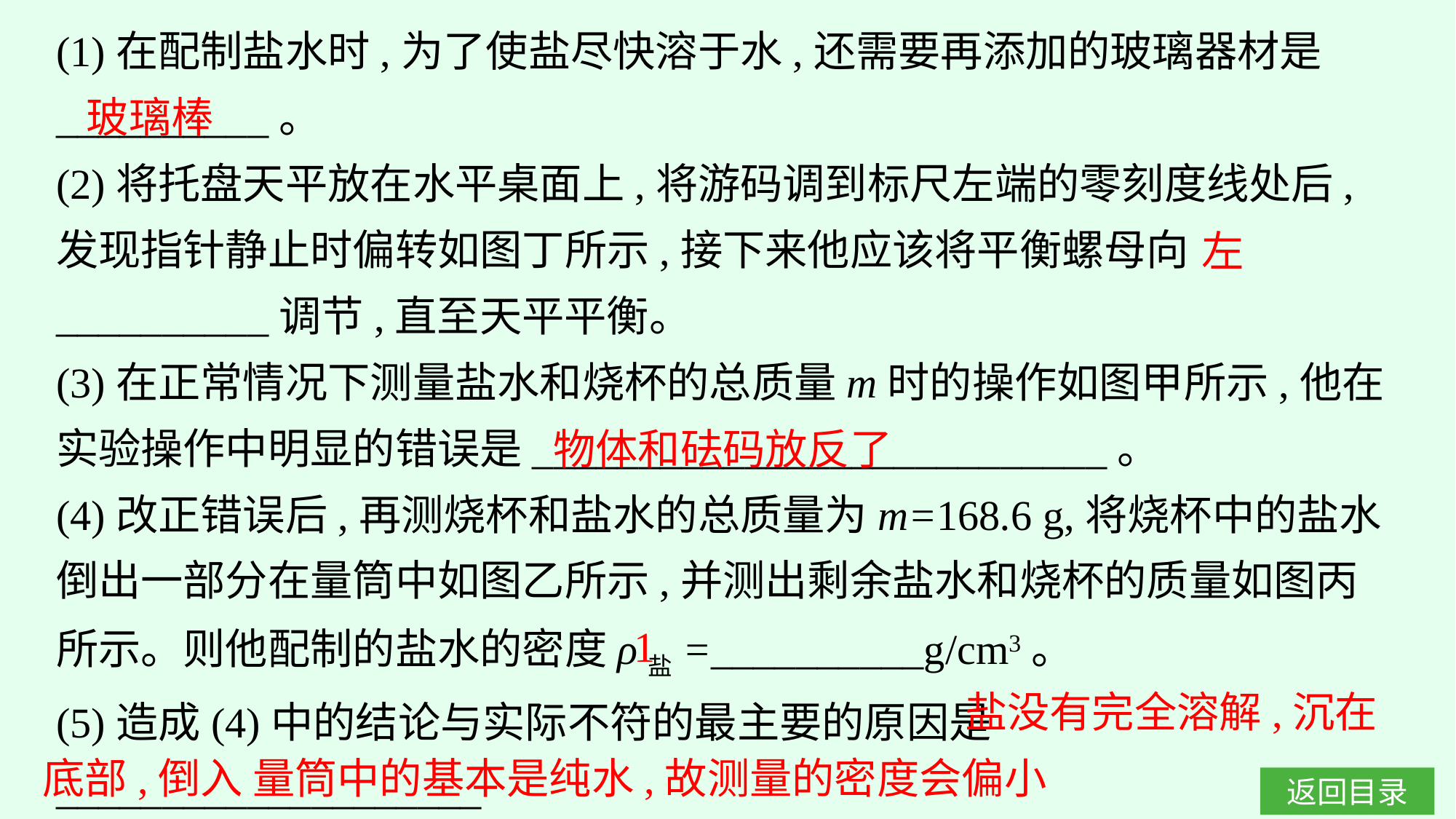

(1)在配制盐水时,为了使盐尽快溶于水,还需要再添加的玻璃器材是__________。
(2)将托盘天平放在水平桌面上,将游码调到标尺左端的零刻度线处后,发现指针静止时偏转如图丁所示,接下来他应该将平衡螺母向__________调节,直至天平平衡。
(3)在正常情况下测量盐水和烧杯的总质量m时的操作如图甲所示,他在实验操作中明显的错误是___________________________。
(4)改正错误后,再测烧杯和盐水的总质量为m=168.6 g,将烧杯中的盐水倒出一部分在量筒中如图乙所示,并测出剩余盐水和烧杯的质量如图丙所示。则他配制的盐水的密度ρ盐=__________g/cm3。
(5)造成(4)中的结论与实际不符的最主要的原因是____________________
_______________________________________________________。
玻璃棒
左
物体和砝码放反了
1
盐没有完全溶解,沉在
底部,倒入 量筒中的基本是纯水,故测量的密度会偏小